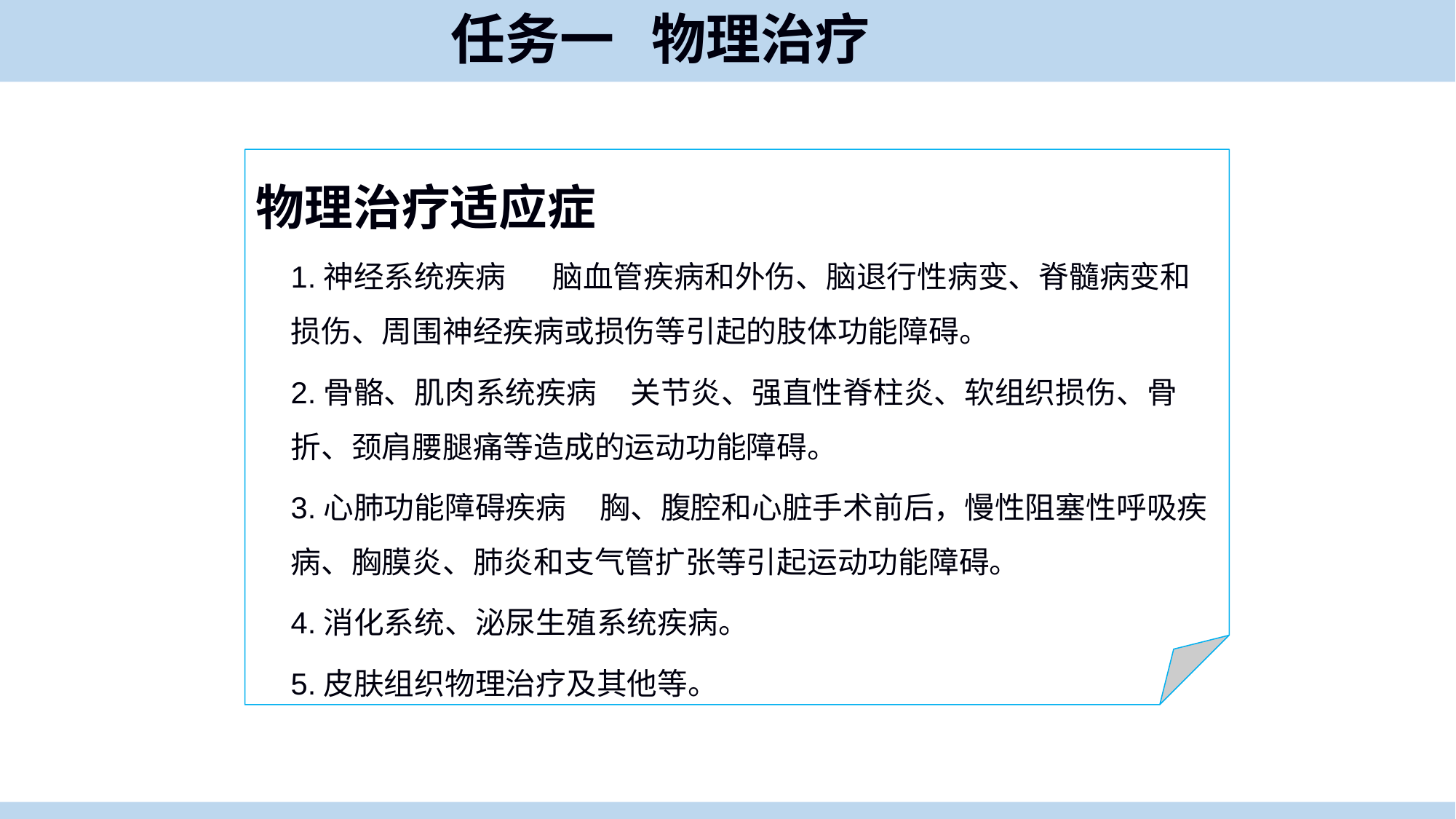

任务一   物理治疗

1.神经系统疾病       脑血管疾病和外伤、脑退行性病变、脊髓病变和损伤、周围神经疾病或损伤等引起的肢体功能障碍。
2.骨骼、肌肉系统疾病     关节炎、强直性脊柱炎、软组织损伤、骨折、颈肩腰腿痛等造成的运动功能障碍。
3.心肺功能障碍疾病     胸、腹腔和心脏手术前后，慢性阻塞性呼吸疾病、胸膜炎、肺炎和支气管扩张等引起运动功能障碍。
4.消化系统、泌尿生殖系统疾病。
5.皮肤组织物理治疗及其他等。
物理治疗适应症